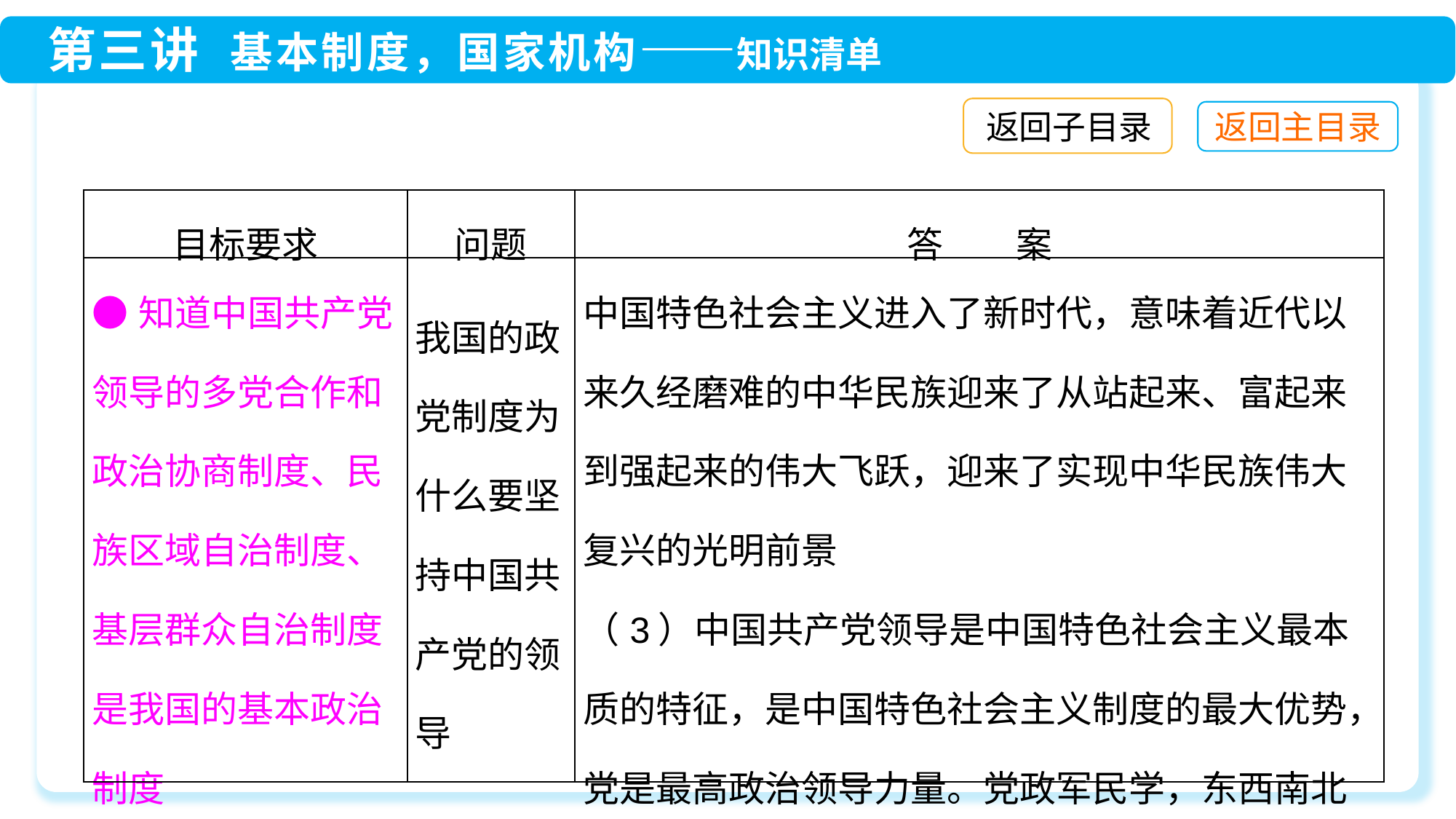

返回子目录
| 目标要求 | 问题 | 答　　案 |
| --- | --- | --- |
| ●知道中国共产党领导的多党合作和政治协商制度、民族区域自治制度、基层群众自治制度是我国的基本政治制度 | 我国的政党制度为什么要坚持中国共产党的领导 | 中国特色社会主义进入了新时代，意味着近代以来久经磨难的中华民族迎来了从站起来、富起来到强起来的伟大飞跃，迎来了实现中华民族伟大复兴的光明前景 （3）中国共产党领导是中国特色社会主义最本质的特征，是中国特色社会主义制度的最大优势，党是最高政治领导力量。党政军民学，东西南北中，党是领导一切的 |